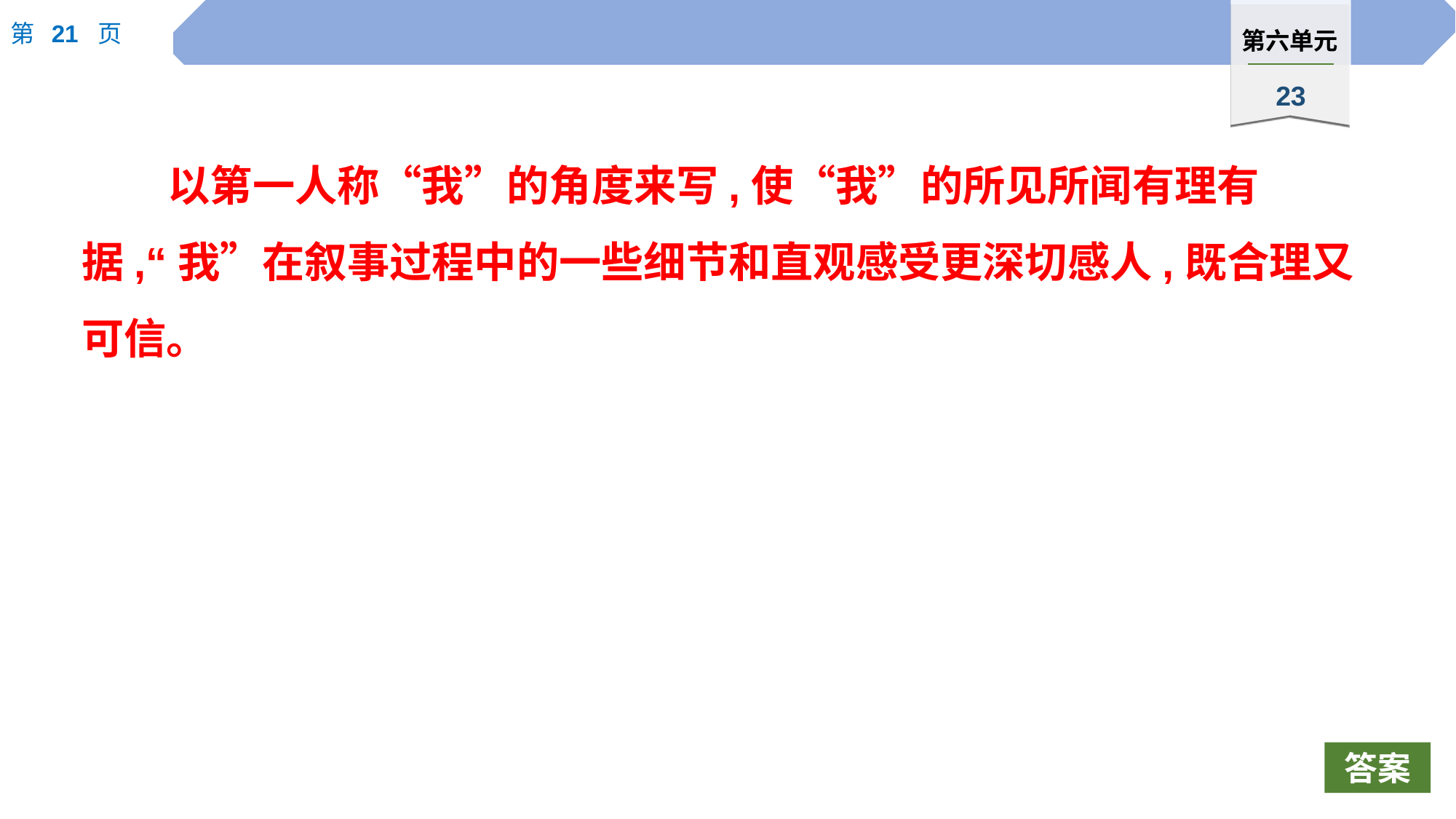

以第一人称“我”的角度来写,使“我”的所见所闻有理有据,“我”在叙事过程中的一些细节和直观感受更深切感人,既合理又可信。
答案